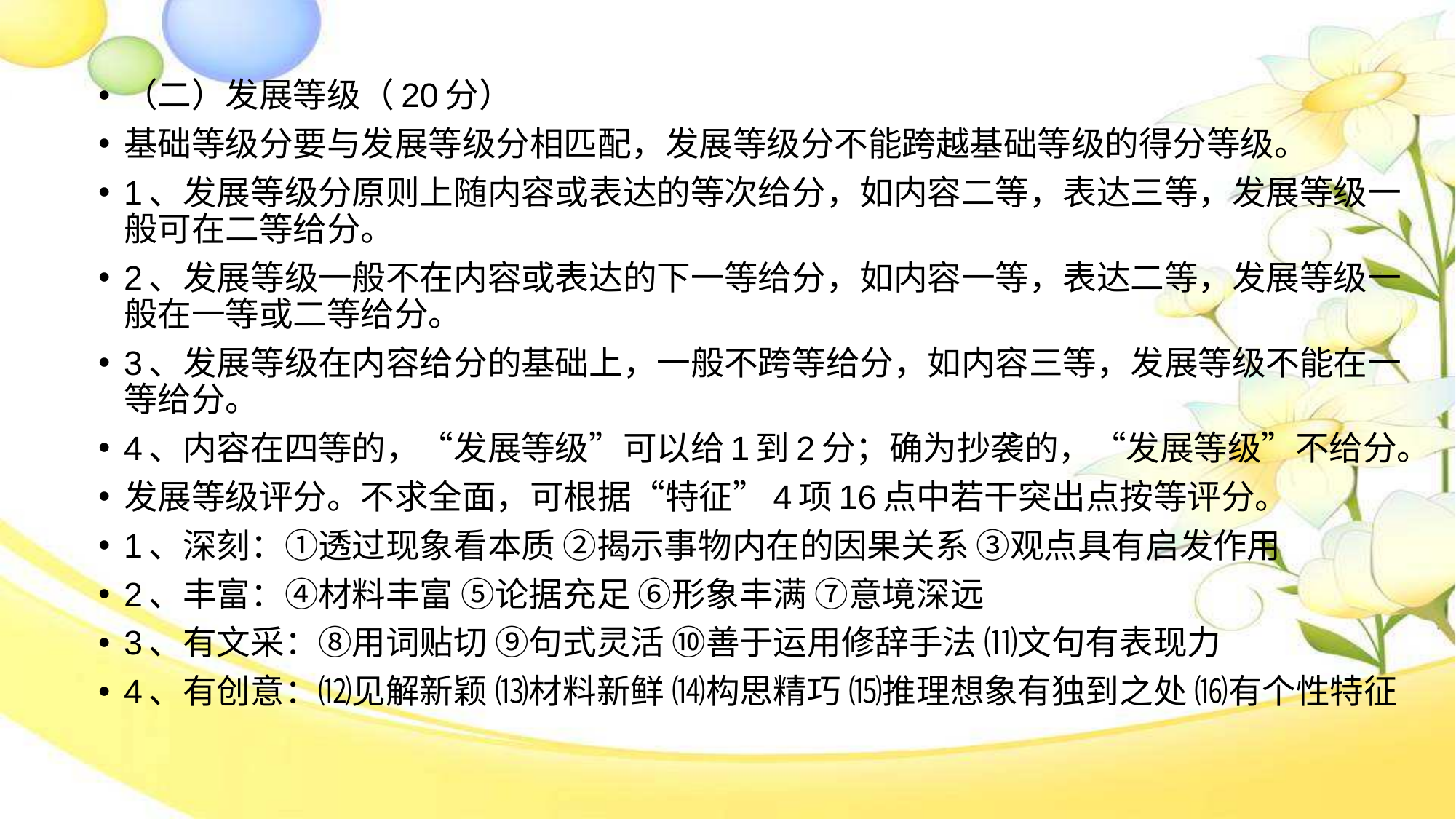

#
（二）发展等级（20分）
基础等级分要与发展等级分相匹配，发展等级分不能跨越基础等级的得分等级。
1、发展等级分原则上随内容或表达的等次给分，如内容二等，表达三等，发展等级一般可在二等给分。
2、发展等级一般不在内容或表达的下一等给分，如内容一等，表达二等，发展等级一般在一等或二等给分。
3、发展等级在内容给分的基础上，一般不跨等给分，如内容三等，发展等级不能在一等给分。
4、内容在四等的，“发展等级”可以给1到2分；确为抄袭的，“发展等级”不给分。
发展等级评分。不求全面，可根据“特征”4项16点中若干突出点按等评分。
1、深刻：①透过现象看本质 ②揭示事物内在的因果关系 ③观点具有启发作用
2、丰富：④材料丰富 ⑤论据充足 ⑥形象丰满 ⑦意境深远
3、有文采：⑧用词贴切 ⑨句式灵活 ⑩善于运用修辞手法 ⑾文句有表现力
4、有创意：⑿见解新颖 ⒀材料新鲜 ⒁构思精巧 ⒂推理想象有独到之处 ⒃有个性特征